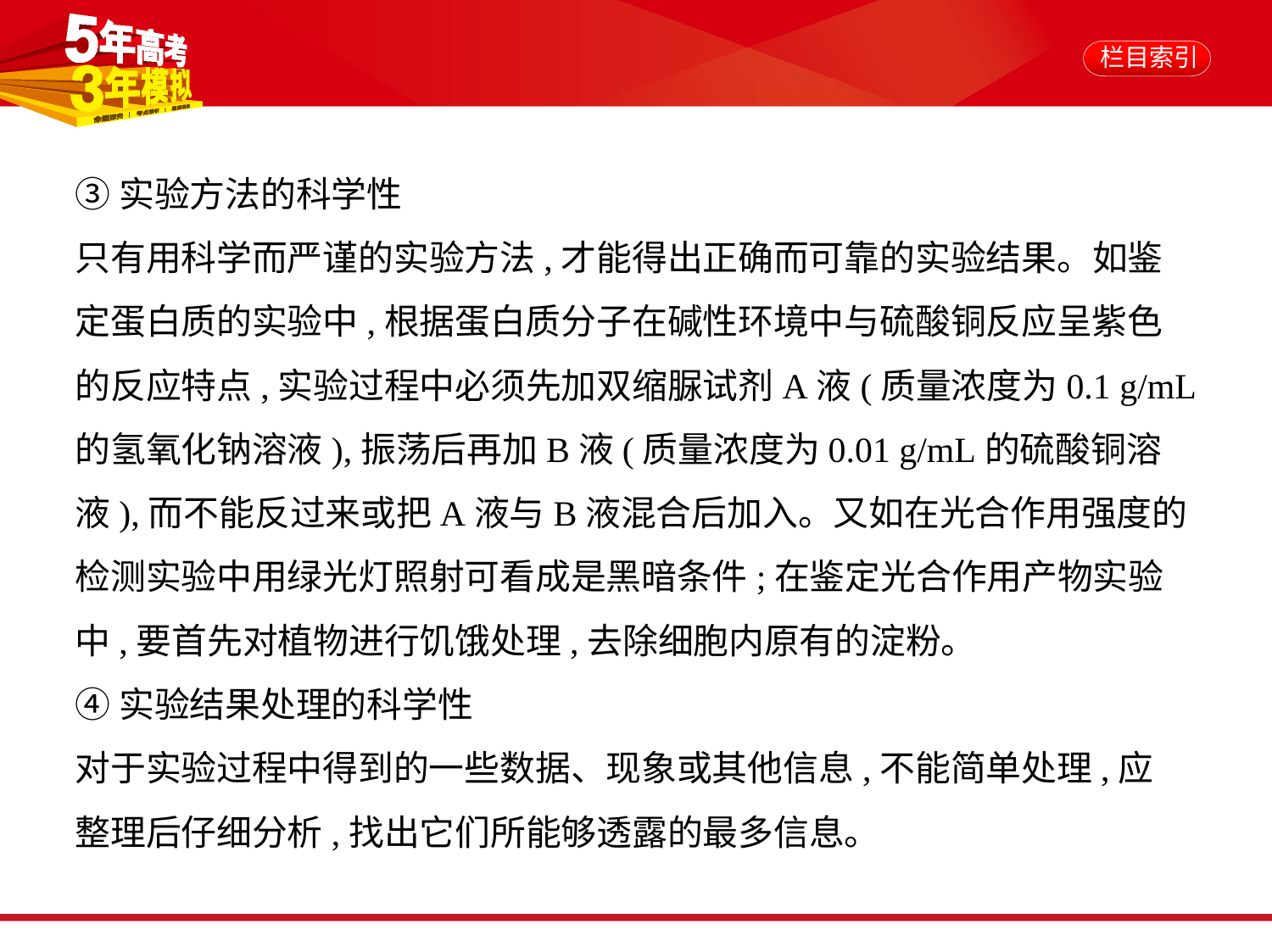

③实验方法的科学性
只有用科学而严谨的实验方法,才能得出正确而可靠的实验结果。如鉴
定蛋白质的实验中,根据蛋白质分子在碱性环境中与硫酸铜反应呈紫色
的反应特点,实验过程中必须先加双缩脲试剂A液(质量浓度为0.1 g/mL
的氢氧化钠溶液),振荡后再加B液(质量浓度为0.01 g/mL的硫酸铜溶
液),而不能反过来或把A液与B液混合后加入。又如在光合作用强度的
检测实验中用绿光灯照射可看成是黑暗条件;在鉴定光合作用产物实验
中,要首先对植物进行饥饿处理,去除细胞内原有的淀粉。
④实验结果处理的科学性
对于实验过程中得到的一些数据、现象或其他信息,不能简单处理,应
整理后仔细分析,找出它们所能够透露的最多信息。